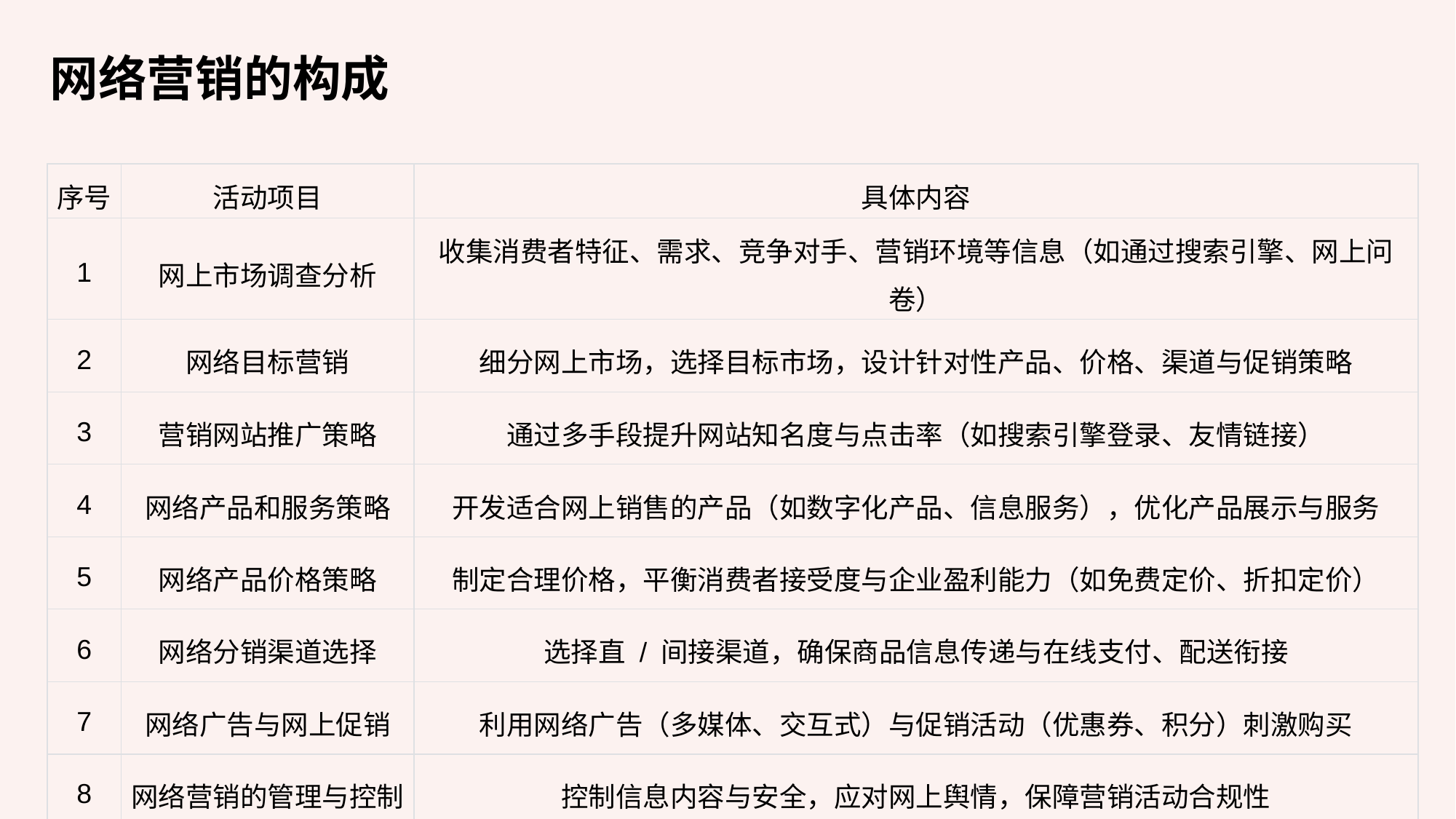

网络营销的构成
| 序号 | 活动项目 | 具体内容 |
| --- | --- | --- |
| 1 | 网上市场调查分析 | 收集消费者特征、需求、竞争对手、营销环境等信息（如通过搜索引擎、网上问卷） |
| 2 | 网络目标营销 | 细分网上市场，选择目标市场，设计针对性产品、价格、渠道与促销策略 |
| 3 | 营销网站推广策略 | 通过多手段提升网站知名度与点击率（如搜索引擎登录、友情链接） |
| 4 | 网络产品和服务策略 | 开发适合网上销售的产品（如数字化产品、信息服务），优化产品展示与服务 |
| 5 | 网络产品价格策略 | 制定合理价格，平衡消费者接受度与企业盈利能力（如免费定价、折扣定价） |
| 6 | 网络分销渠道选择 | 选择直 / 间接渠道，确保商品信息传递与在线支付、配送衔接 |
| 7 | 网络广告与网上促销 | 利用网络广告（多媒体、交互式）与促销活动（优惠券、积分）刺激购买 |
| 8 | 网络营销的管理与控制 | 控制信息内容与安全，应对网上舆情，保障营销活动合规性 |